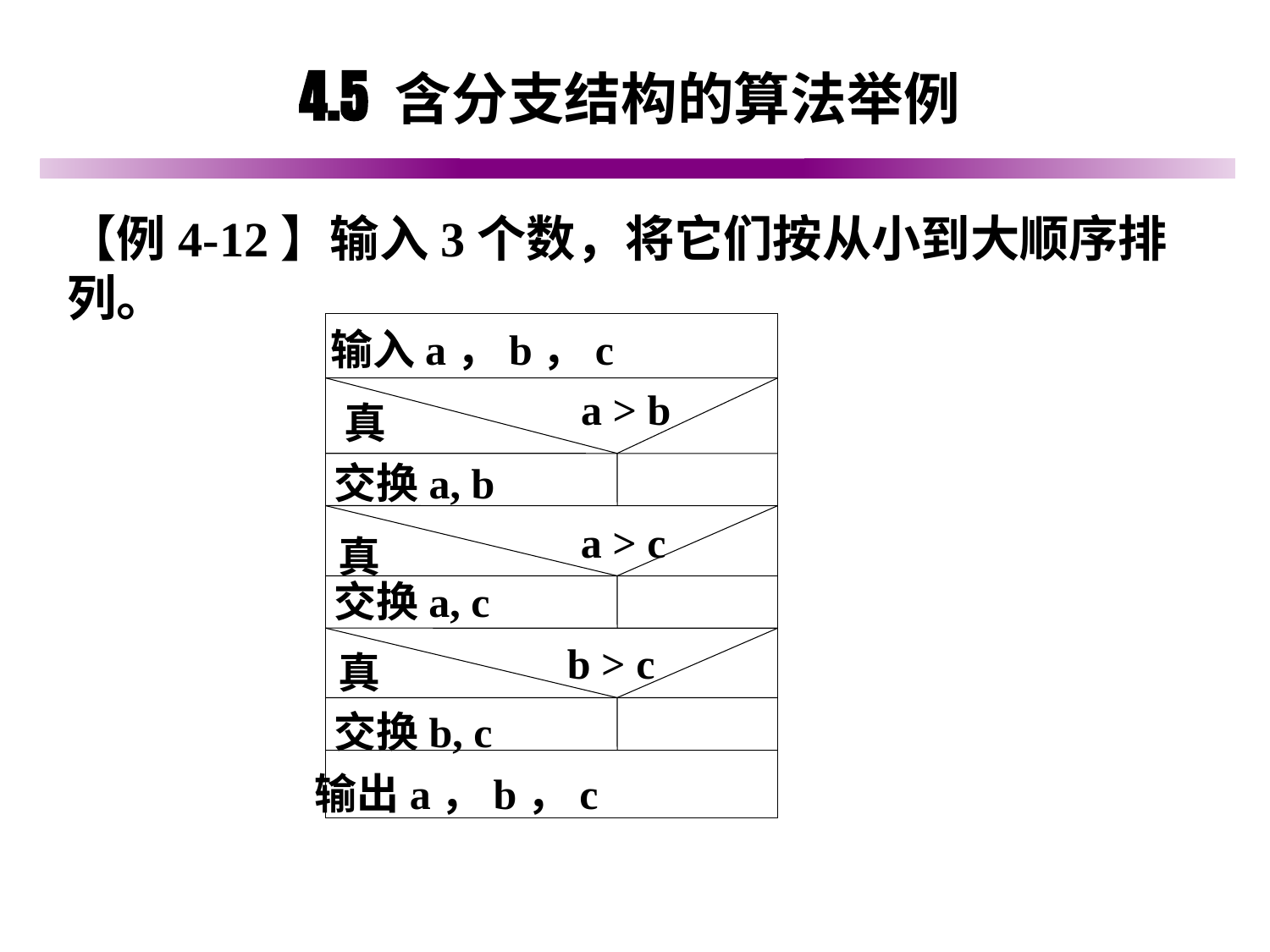

# 4.5 含分支结构的算法举例
【例4-12】输入3个数，将它们按从小到大顺序排列。

输入a，b，c
a > b

真
交换a, b

a > c
真
交换a, c

b > c
真

交换b, c

输出a，b，c